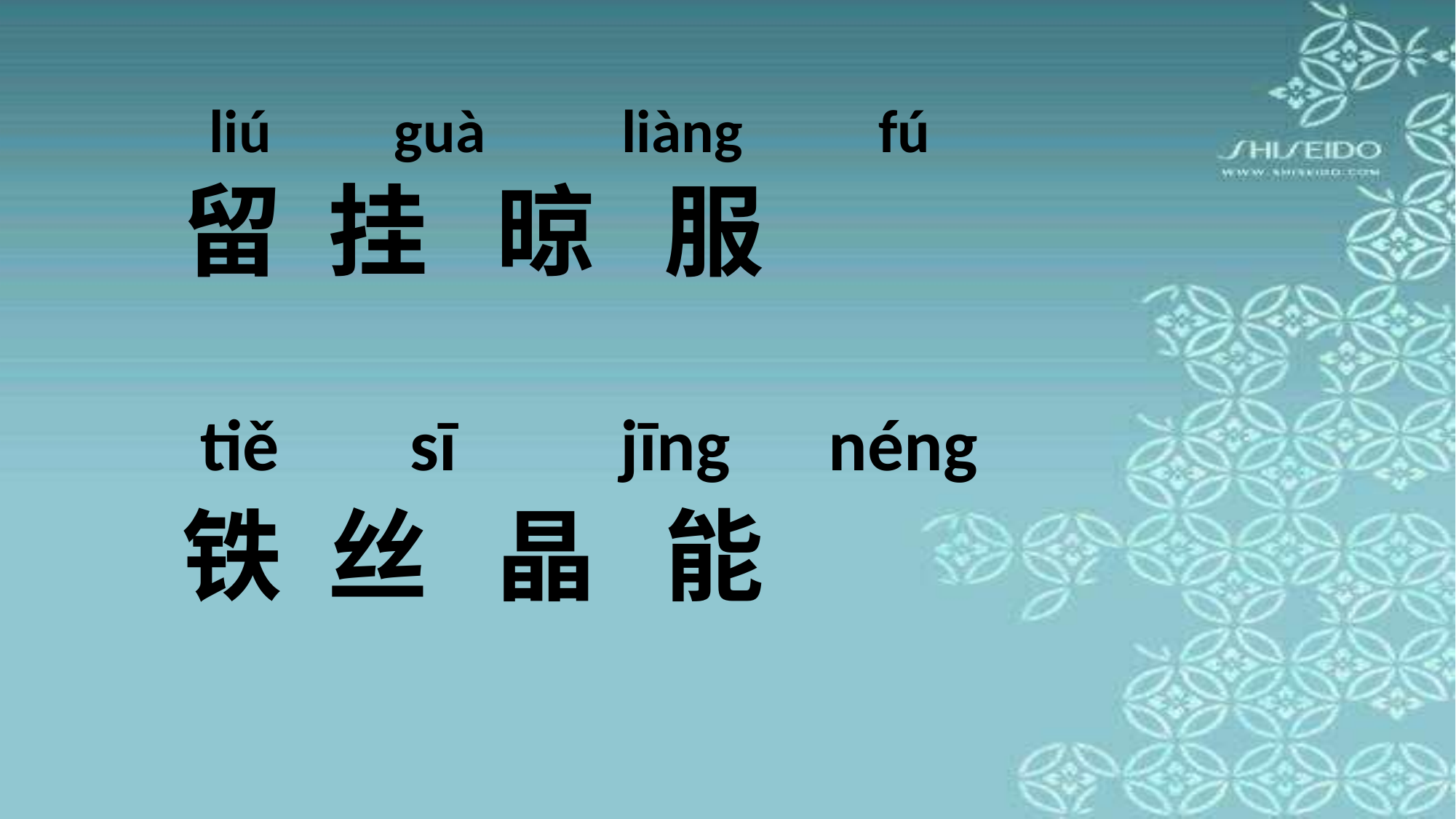

liú         guà          liàng          fú
# 留  挂   晾   服 铁  丝   晶   能
tiě        sī          jīng      néng